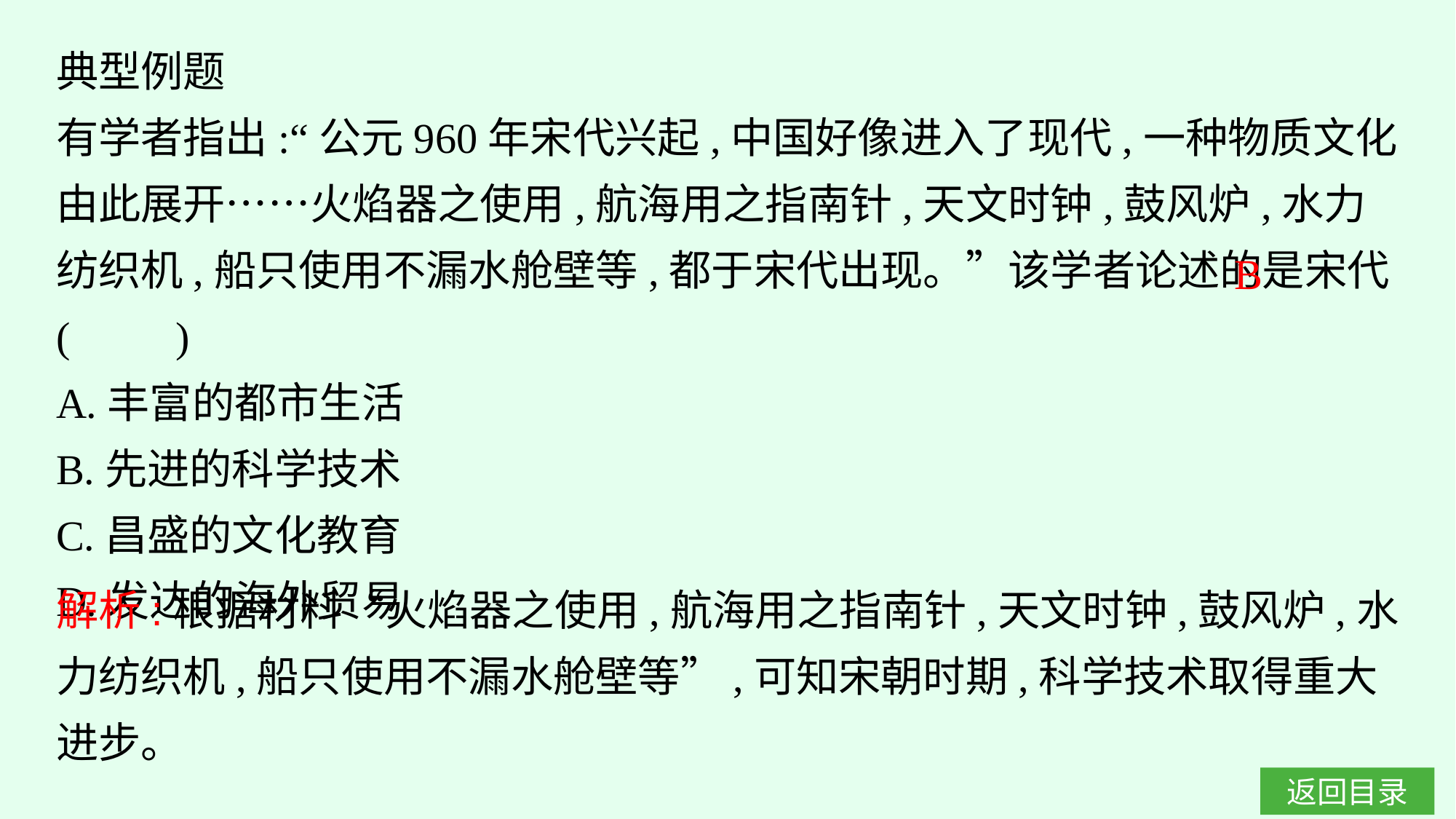

典型例题
有学者指出:“公元960年宋代兴起,中国好像进入了现代,一种物质文化由此展开……火焰器之使用,航海用之指南针,天文时钟,鼓风炉,水力纺织机,船只使用不漏水舱壁等,都于宋代出现。”该学者论述的是宋代(　　)
A.丰富的都市生活
B.先进的科学技术
C.昌盛的文化教育
D.发达的海外贸易
B
解析:根据材料“火焰器之使用,航海用之指南针,天文时钟,鼓风炉,水力纺织机,船只使用不漏水舱壁等”,可知宋朝时期,科学技术取得重大进步。